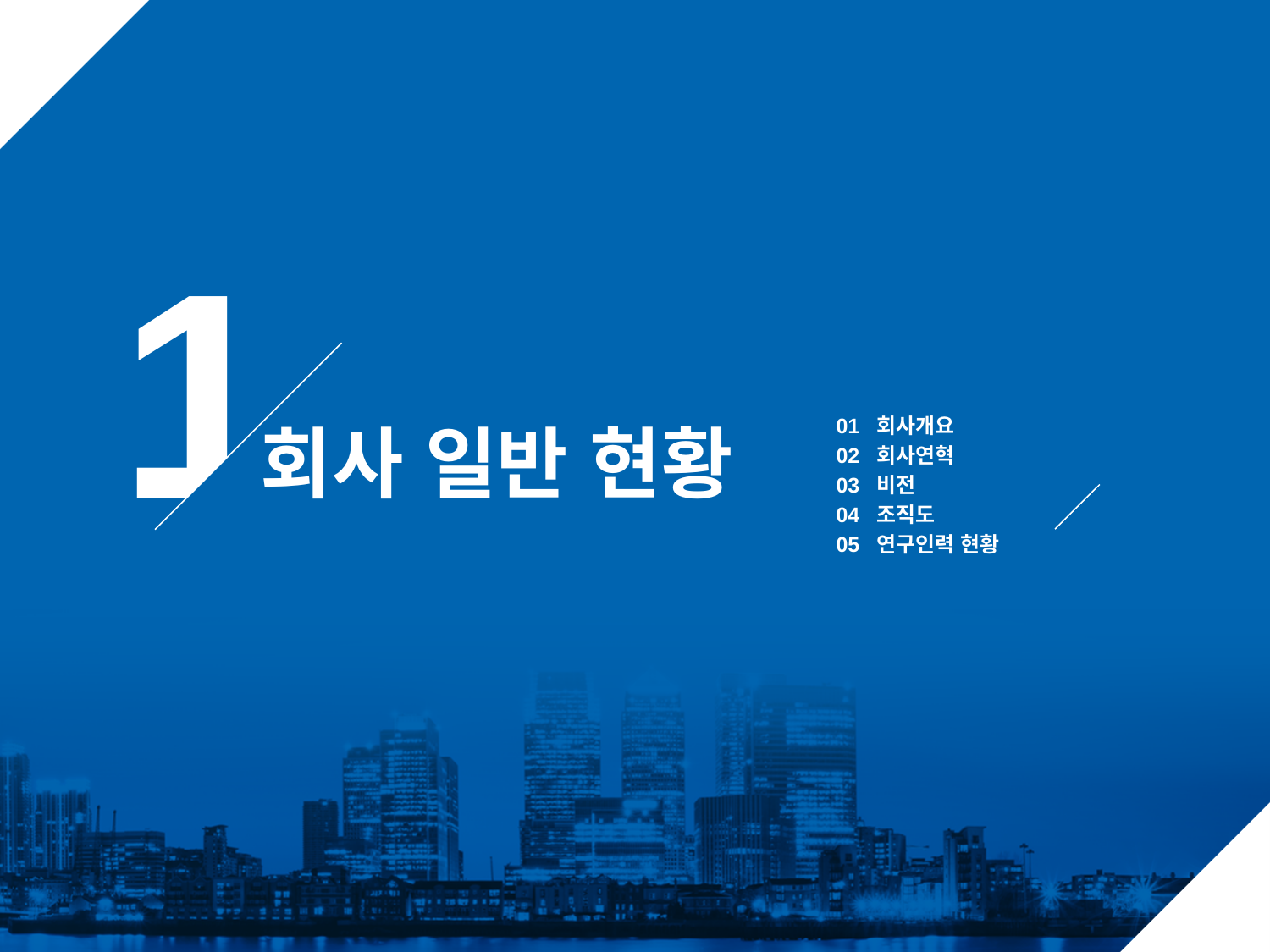

1

회사 일반 현황

01  회사개요
02  회사연혁
03  비전
04  조직도
05  연구인력 현황